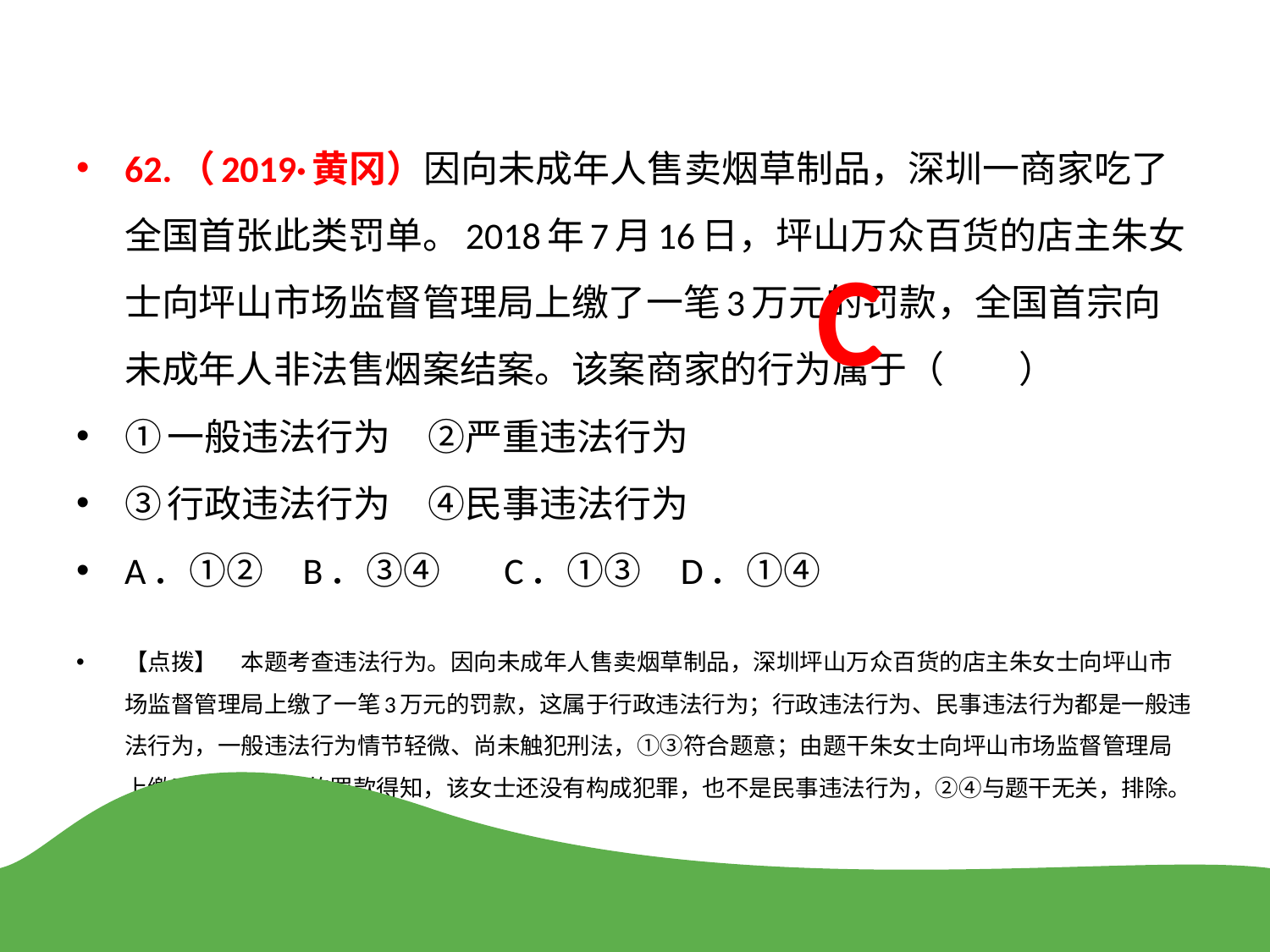

62.（2019·黄冈）因向未成年人售卖烟草制品，深圳一商家吃了全国首张此类罚单。2018年7月16日，坪山万众百货的店主朱女士向坪山市场监督管理局上缴了一笔3万元的罚款，全国首宗向未成年人非法售烟案结案。该案商家的行为属于（　　）
①一般违法行为　②严重违法行为
③行政违法行为　④民事违法行为
A．①②    B．③④       C．①③    D．①④

【点拨】　本题考查违法行为。因向未成年人售卖烟草制品，深圳坪山万众百货的店主朱女士向坪山市场监督管理局上缴了一笔3万元的罚款，这属于行政违法行为；行政违法行为、民事违法行为都是一般违法行为，一般违法行为情节轻微、尚未触犯刑法，①③符合题意；由题干朱女士向坪山市场监督管理局上缴了一笔3万元的罚款得知，该女士还没有构成犯罪，也不是民事违法行为，②④与题干无关，排除。故答案选C。
C